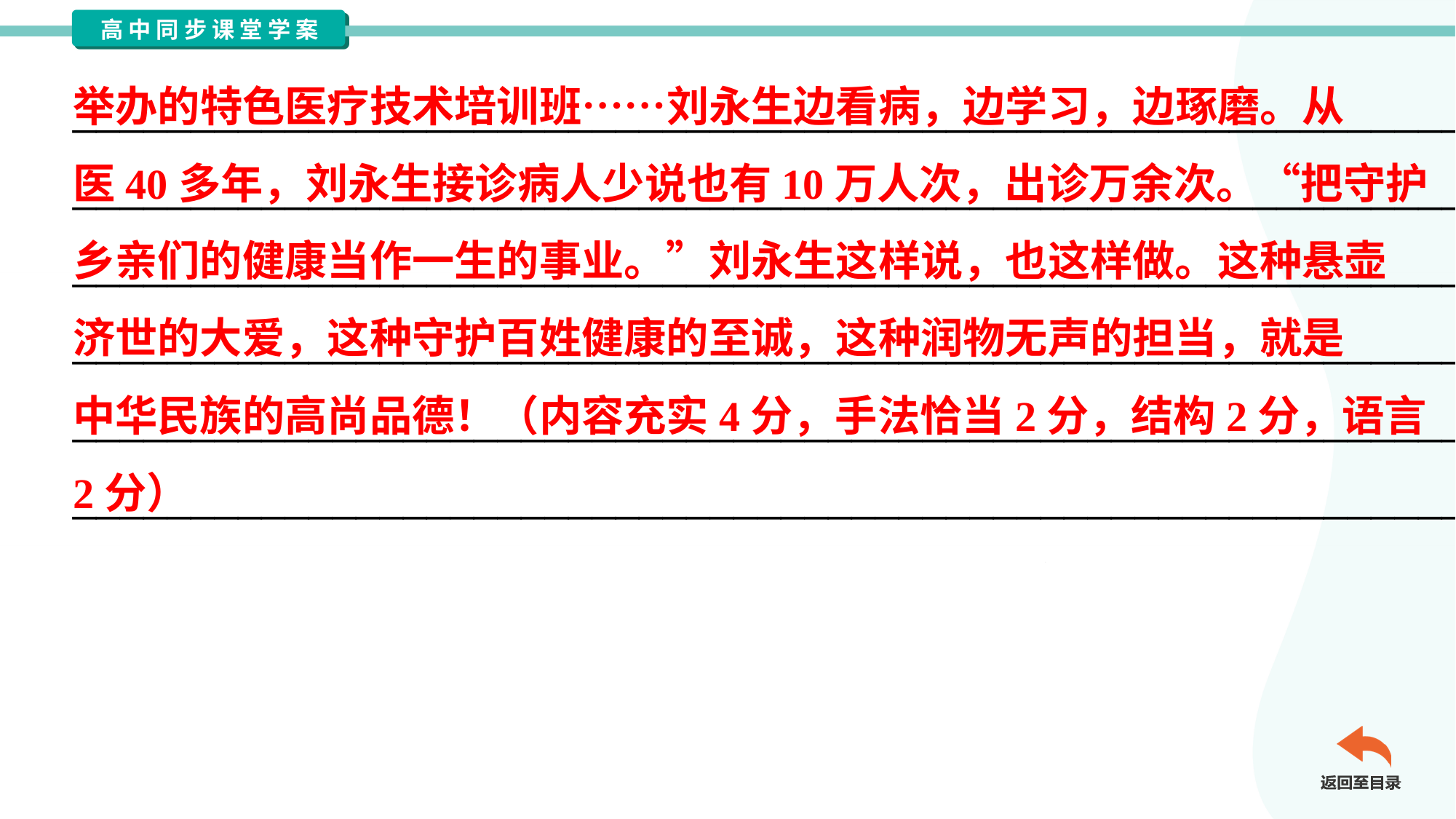

举办的特色医疗技术培训班……刘永生边看病，边学习，边琢磨。从
医40多年，刘永生接诊病人少说也有10万人次，出诊万余次。“把守护
乡亲们的健康当作一生的事业。”刘永生这样说，也这样做。这种悬壶
济世的大爱，这种守护百姓健康的至诚，这种润物无声的担当，就是
中华民族的高尚品德！（内容充实4分，手法恰当2分，结构2分，语言
2分）
_____________________________________________________________
_____________________________________________________________
_____________________________________________________________
_____________________________________________________________
_____________________________________________________________
_____________________________________________________________